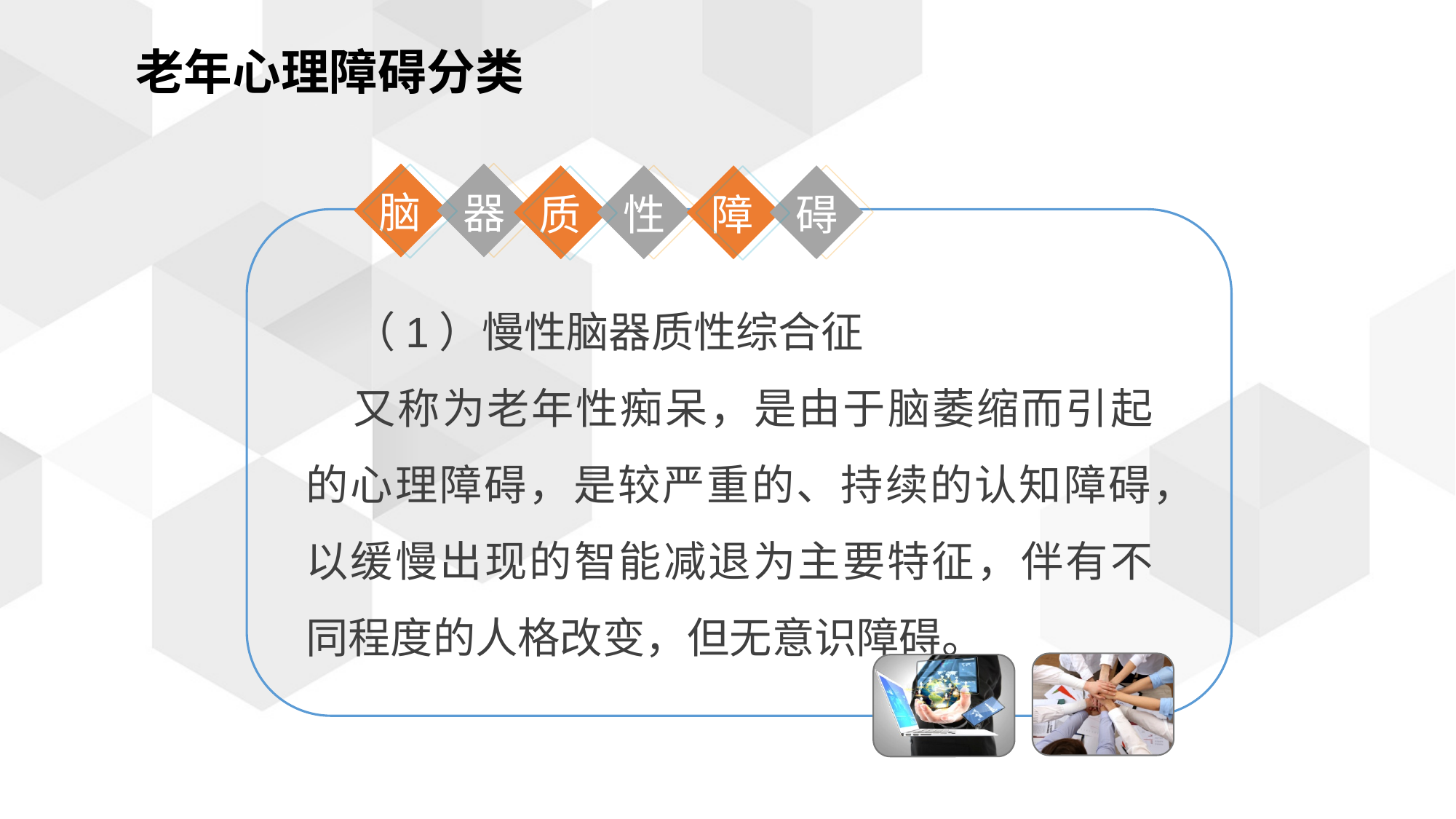

老年心理障碍分类

脑

器

质

障

性

碍

（1）慢性脑器质性综合征
又称为老年性痴呆，是由于脑萎缩而引起的心理障碍，是较严重的、持续的认知障碍，以缓慢出现的智能减退为主要特征，伴有不同程度的人格改变，但无意识障碍。